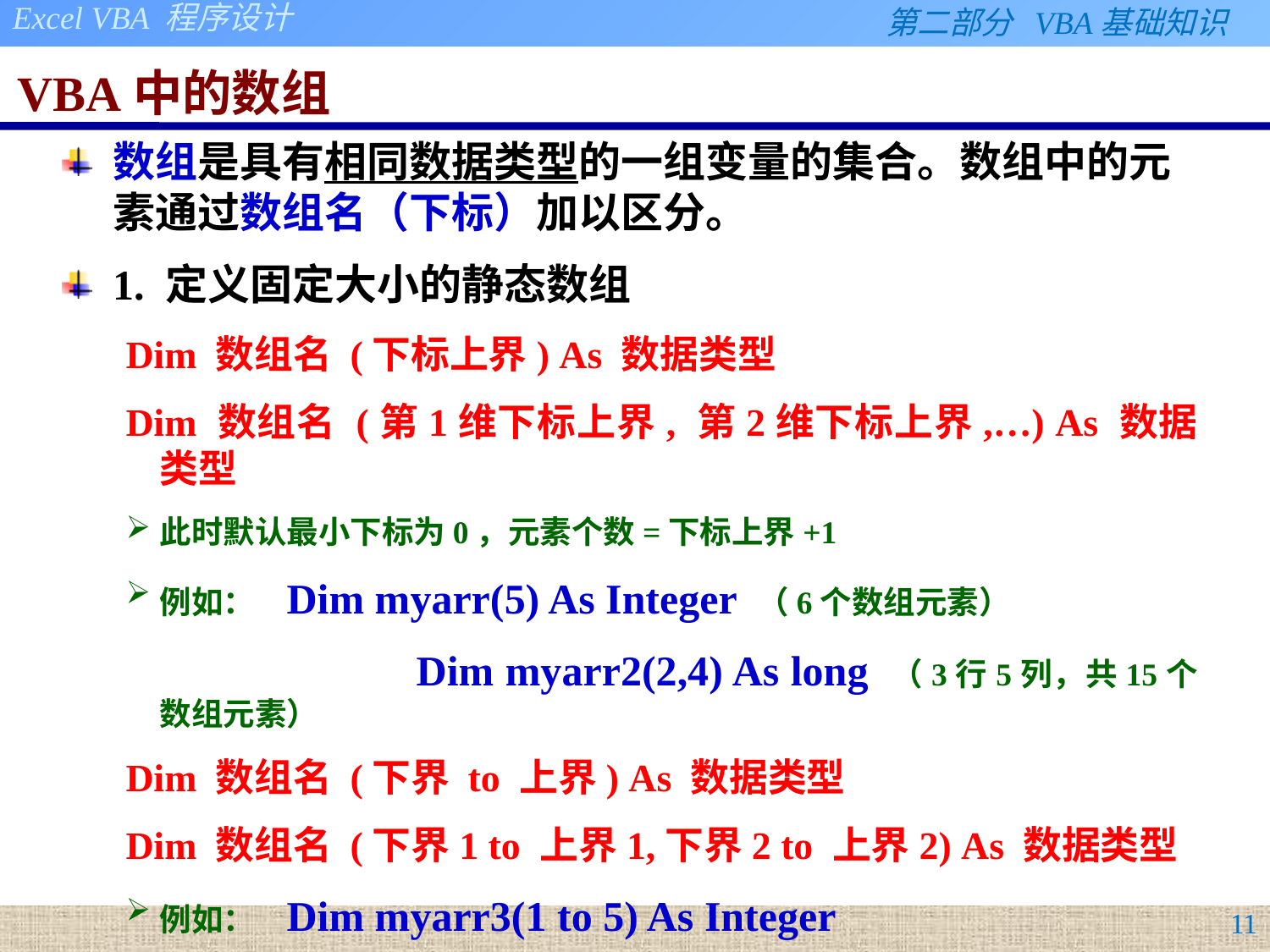

# VBA中的数组
数组是具有相同数据类型的一组变量的集合。数组中的元素通过数组名（下标）加以区分。
1. 定义固定大小的静态数组
Dim 数组名 (下标上界) As 数据类型
Dim 数组名 (第1维下标上界, 第2维下标上界,…) As 数据类型
此时默认最小下标为0，元素个数=下标上界+1
例如： 	Dim myarr(5) As Integer （6个数组元素）
  		 	Dim myarr2(2,4) As long （3行5列，共15个数组元素）
Dim 数组名 (下界 to 上界) As 数据类型
Dim 数组名 (下界1 to 上界1,下界2 to 上界2) As 数据类型
例如： 	Dim myarr3(1 to 5) As Integer